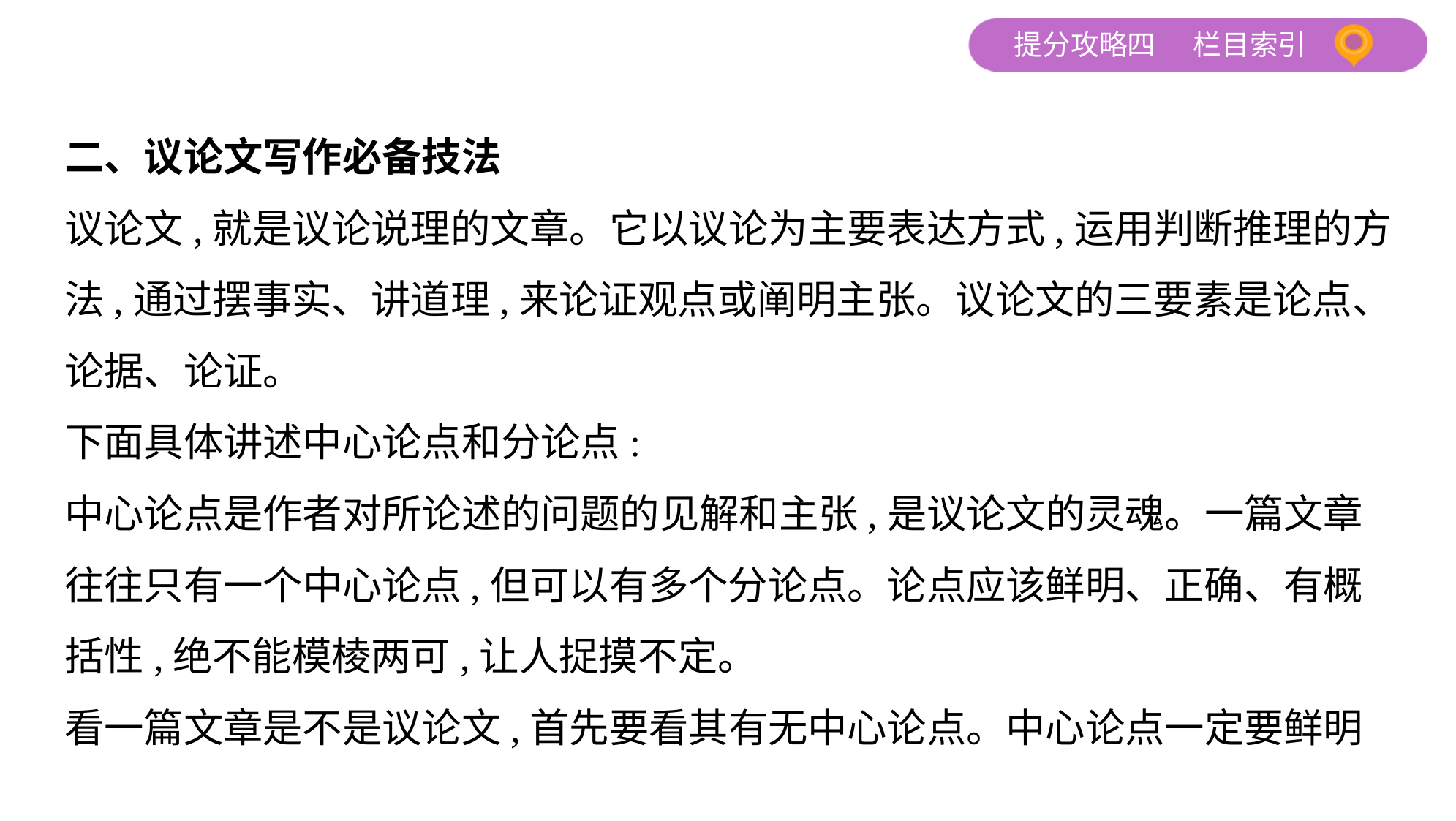

二、议论文写作必备技法
议论文,就是议论说理的文章。它以议论为主要表达方式,运用判断推理的方
法,通过摆事实、讲道理,来论证观点或阐明主张。议论文的三要素是论点、
论据、论证。
下面具体讲述中心论点和分论点:
中心论点是作者对所论述的问题的见解和主张,是议论文的灵魂。一篇文章
往往只有一个中心论点,但可以有多个分论点。论点应该鲜明、正确、有概
括性,绝不能模棱两可,让人捉摸不定。
看一篇文章是不是议论文,首先要看其有无中心论点。中心论点一定要鲜明